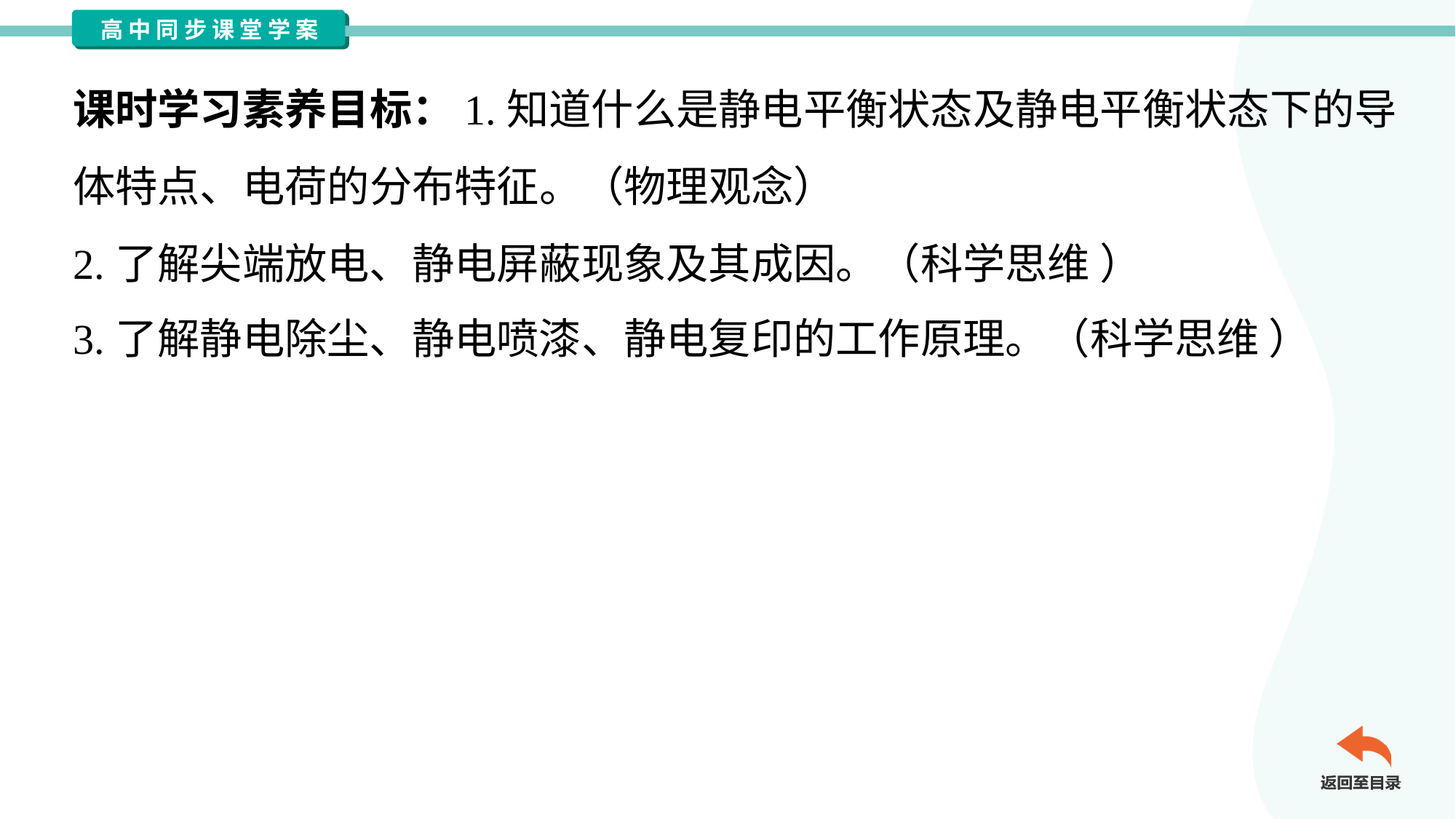

课时学习素养目标：1.知道什么是静电平衡状态及静电平衡状态下的导
体特点、电荷的分布特征。（物理观念）
2.了解尖端放电、静电屏蔽现象及其成因。（科学思维 ）
3.了解静电除尘、静电喷漆、静电复印的工作原理。（科学思维 ）